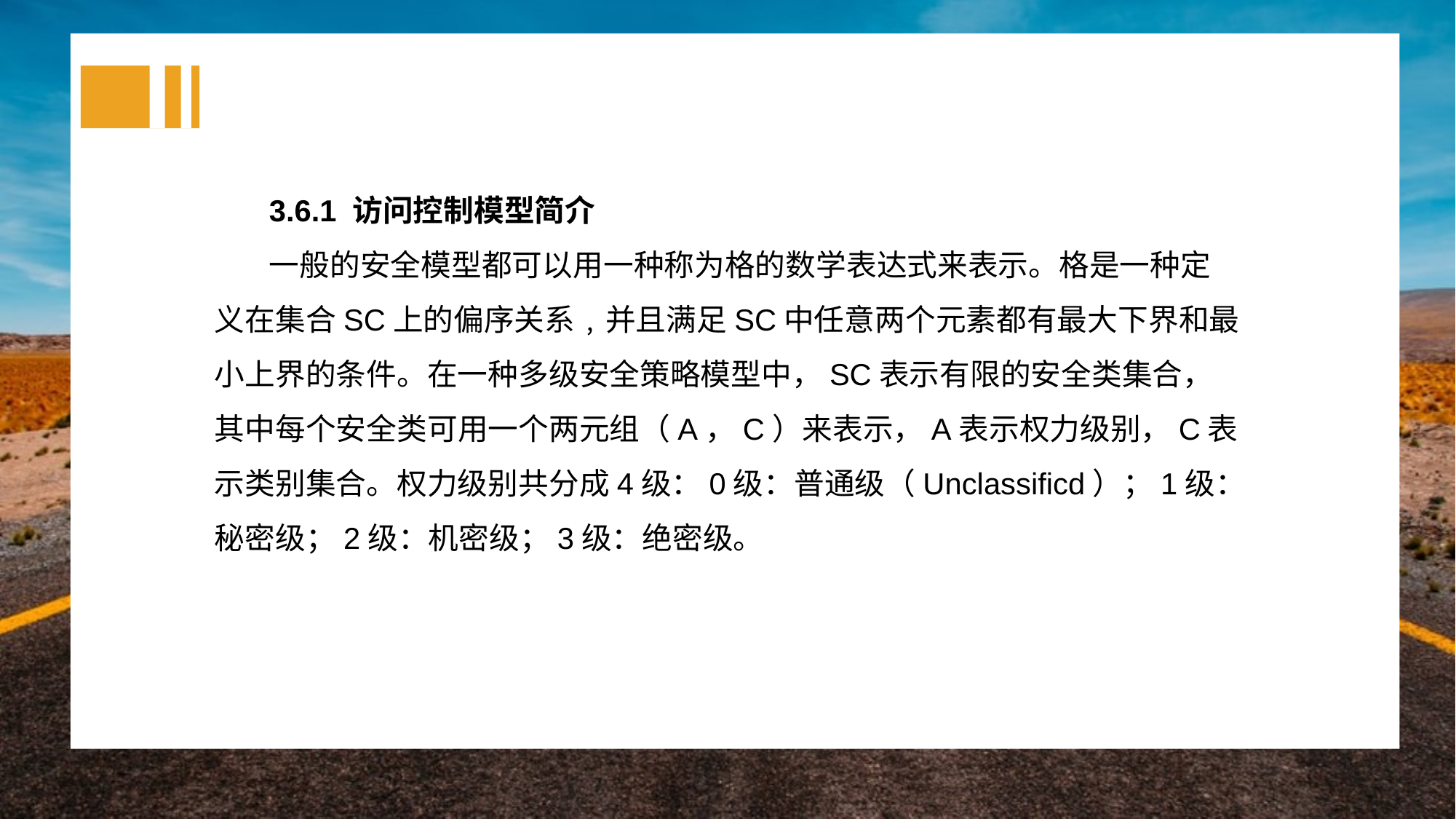

3.6.1 访问控制模型简介
一般的安全模型都可以用一种称为格的数学表达式来表示。格是一种定义在集合SC上的偏序关系﹐并且满足SC中任意两个元素都有最大下界和最小上界的条件。在一种多级安全策略模型中，SC表示有限的安全类集合，其中每个安全类可用一个两元组（A，C）来表示，A表示权力级别，C表示类别集合。权力级别共分成4级：0级：普通级（Unclassificd）；1级：秘密级；2级：机密级；3级：绝密级。